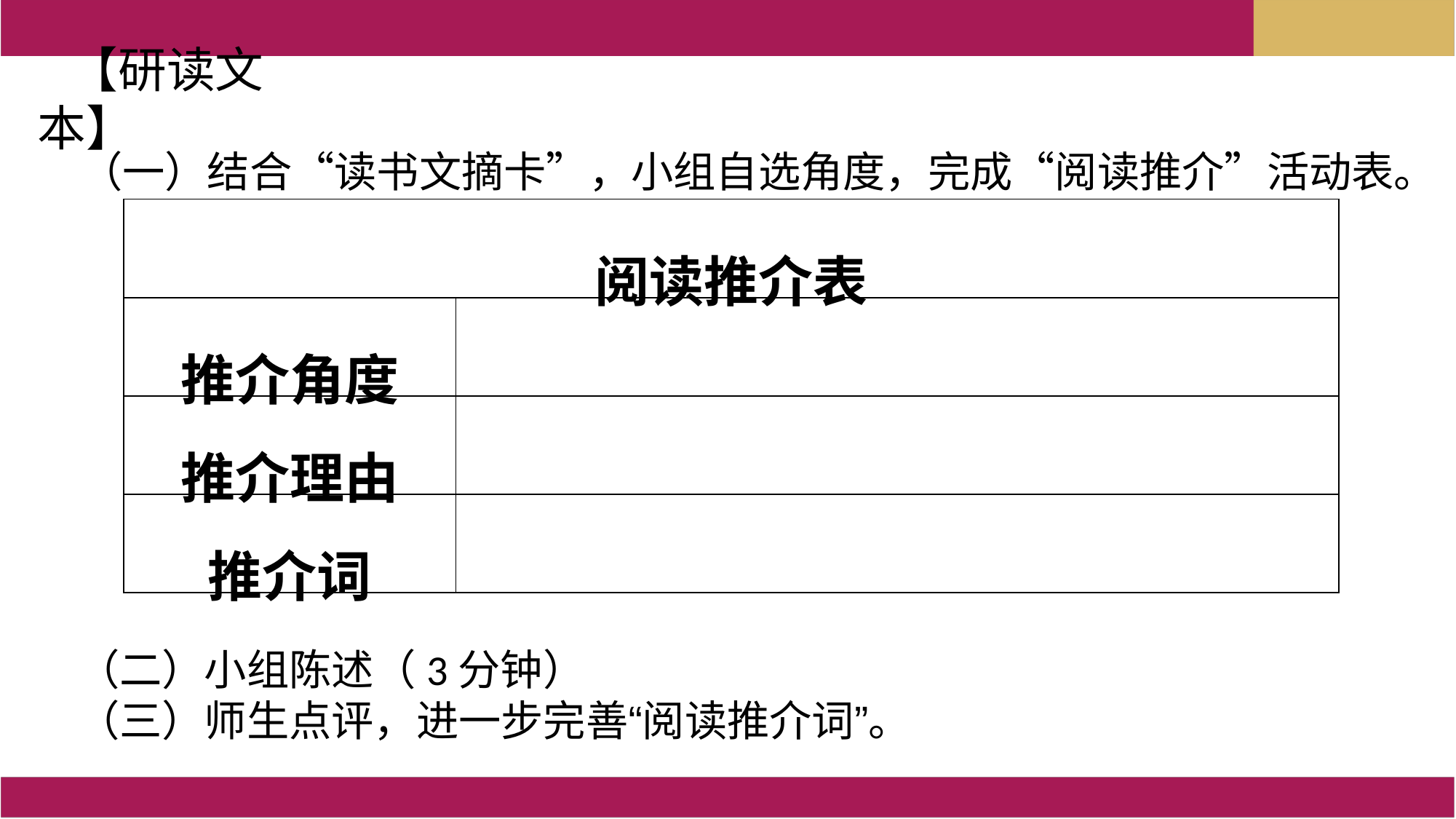

【研读文本】
（一）结合“读书文摘卡”，小组自选角度，完成“阅读推介”活动表。
| 阅读推介表 |  |
| --- | --- |
| 推介角度 |  |
| 推介理由 |  |
| 推介词 |  |
（二）小组陈述（3分钟）
（三）师生点评，进一步完善“阅读推介词”。